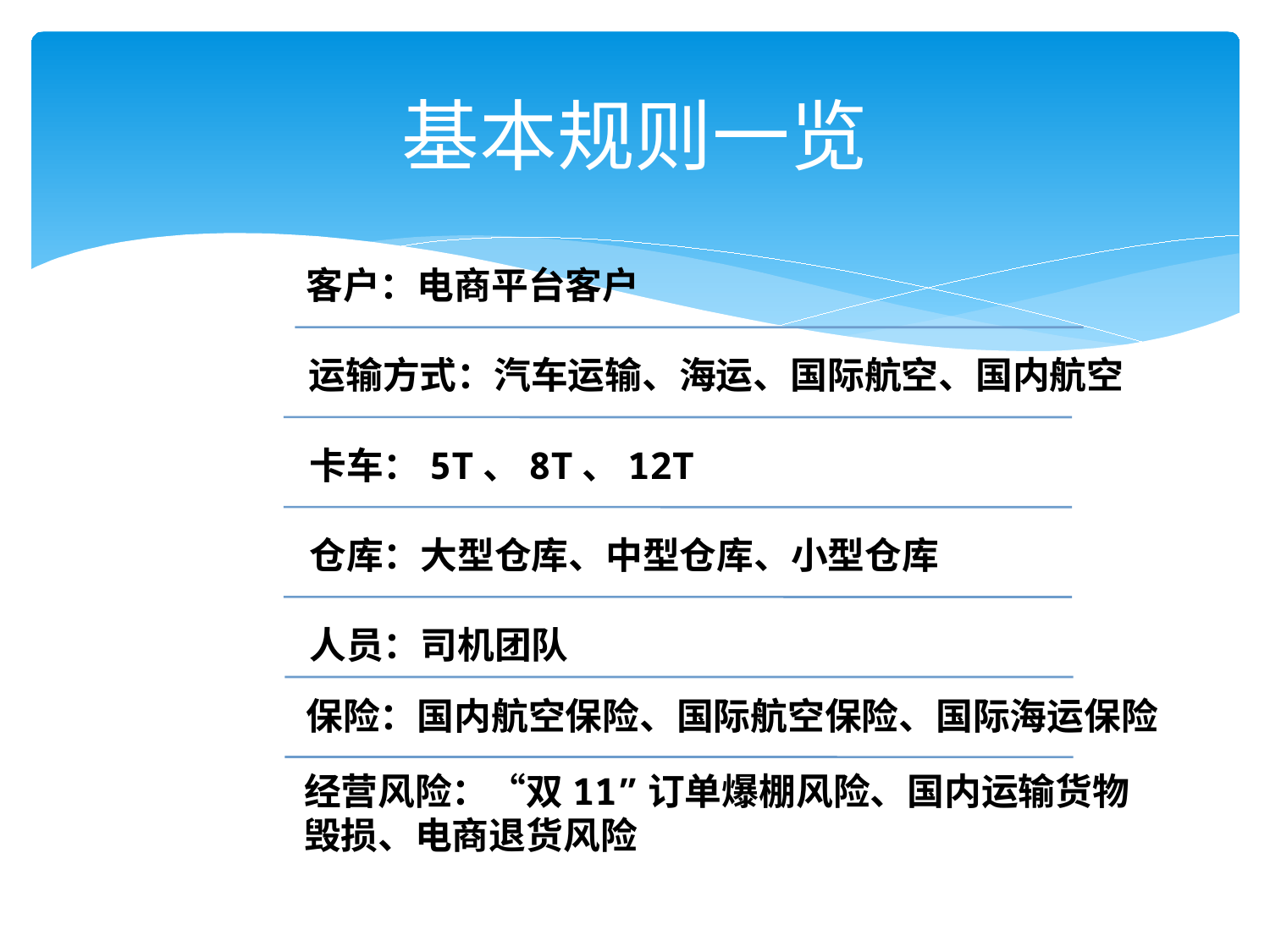

# 基本规则一览
客户：电商平台客户

运输方式：汽车运输、海运、国际航空、国内航空

卡车：5T、8T、12T

仓库：大型仓库、中型仓库、小型仓库

人员：司机团队

保险：国内航空保险、国际航空保险、国际海运保险

经营风险：“双11”订单爆棚风险、国内运输货物毁损、电商退货风险